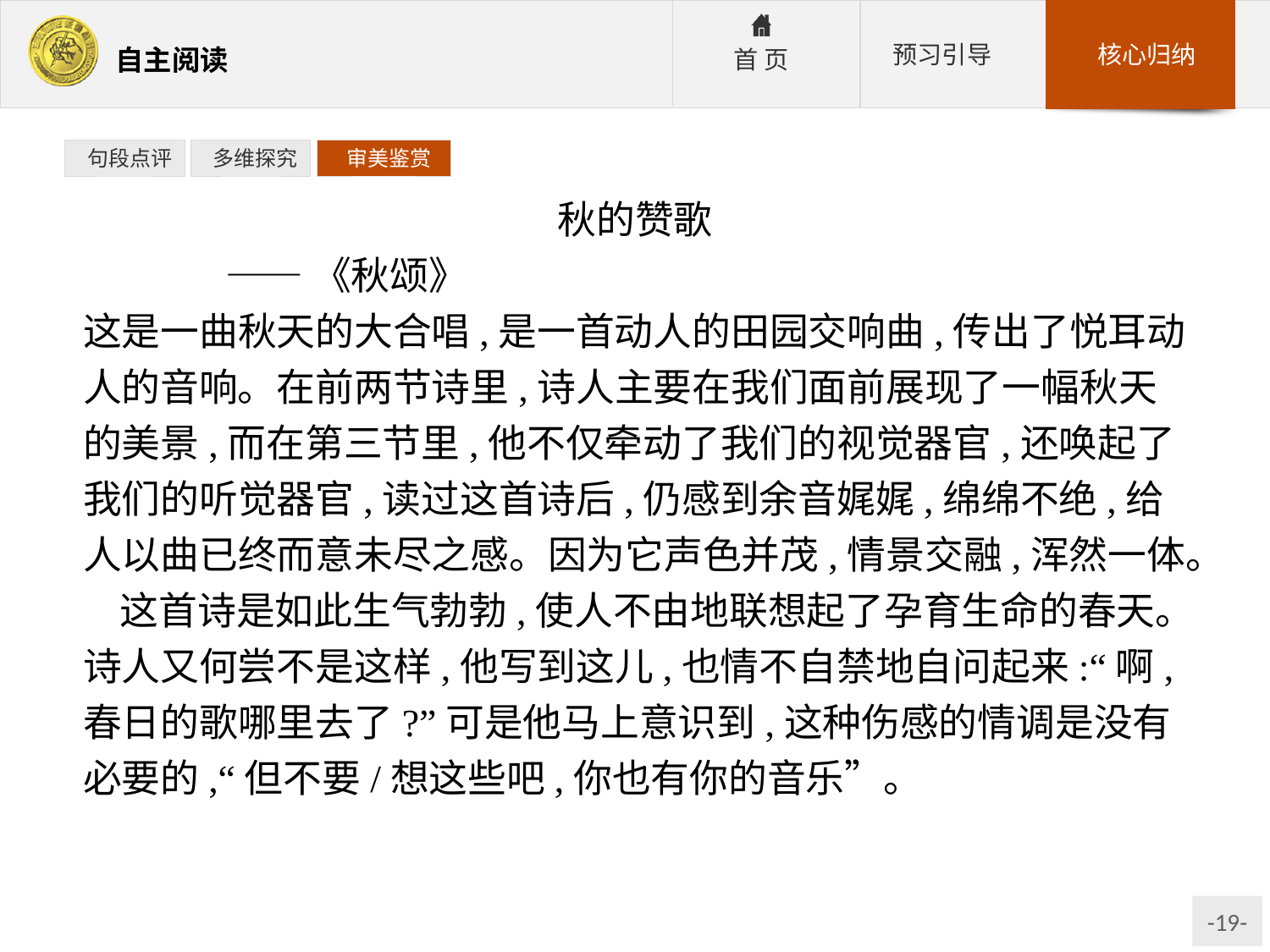

句段点评
 多维探究
 审美鉴赏
秋的赞歌
	——《秋颂》
这是一曲秋天的大合唱,是一首动人的田园交响曲,传出了悦耳动人的音响。在前两节诗里,诗人主要在我们面前展现了一幅秋天的美景,而在第三节里,他不仅牵动了我们的视觉器官,还唤起了我们的听觉器官,读过这首诗后,仍感到余音娓娓,绵绵不绝,给人以曲已终而意未尽之感。因为它声色并茂,情景交融,浑然一体。
这首诗是如此生气勃勃,使人不由地联想起了孕育生命的春天。诗人又何尝不是这样,他写到这儿,也情不自禁地自问起来:“啊,春日的歌哪里去了?”可是他马上意识到,这种伤感的情调是没有必要的,“但不要/想这些吧,你也有你的音乐”。